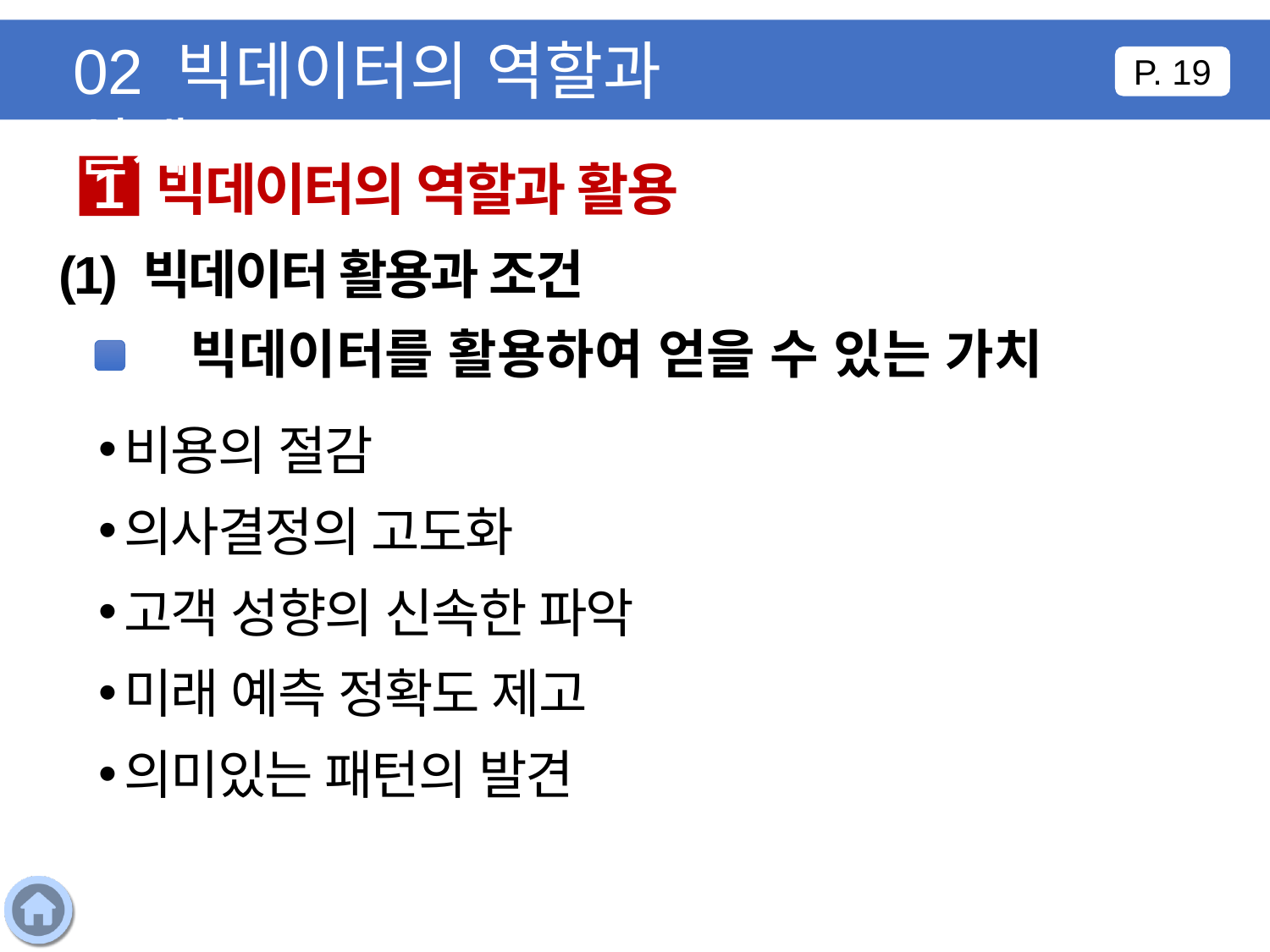

02 빅데이터의 역할과 실제
P. 19
빅데이터의 역할과 활용
1
(1) 빅데이터 활용과 조건
빅데이터를 활용하여 얻을 수 있는 가치

비용의 절감
의사결정의 고도화
고객 성향의 신속한 파악
미래 예측 정확도 제고
의미있는 패턴의 발견